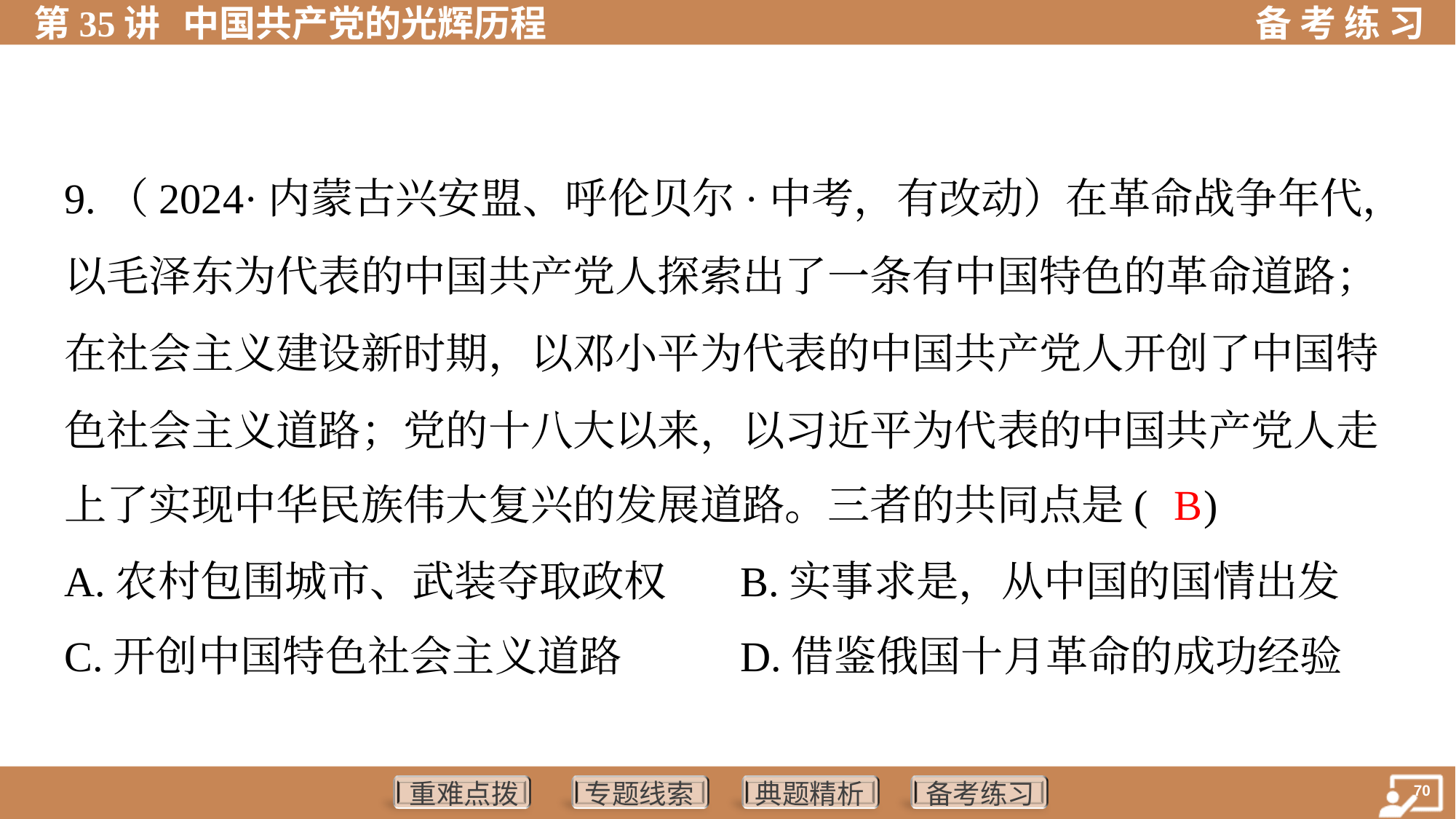

9.（2024·内蒙古兴安盟、呼伦贝尔·中考，有改动）在革命战争年代，
以毛泽东为代表的中国共产党人探索出了一条有中国特色的革命道路；
在社会主义建设新时期，以邓小平为代表的中国共产党人开创了中国特
色社会主义道路；党的十八大以来，以习近平为代表的中国共产党人走
上了实现中华民族伟大复兴的发展道路。三者的共同点是(     )
B
A.农村包围城市、武装夺取政权	B.实事求是，从中国的国情出发
C.开创中国特色社会主义道路	D.借鉴俄国十月革命的成功经验